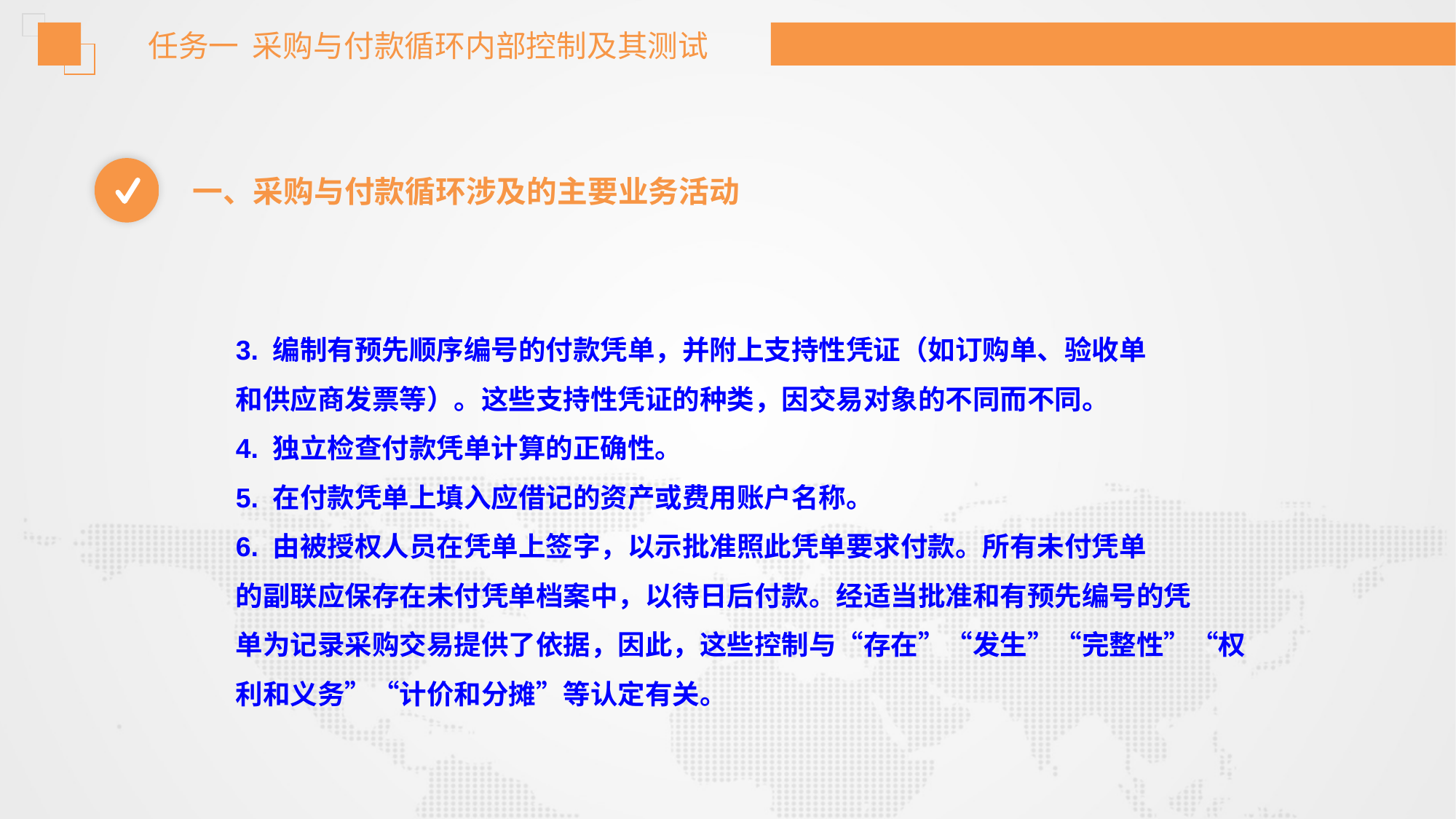

任务一  采购与付款循环内部控制及其测试

一、采购与付款循环涉及的主要业务活动
3. 编制有预先顺序编号的付款凭单，并附上支持性凭证（如订购单、验收单
和供应商发票等）。这些支持性凭证的种类，因交易对象的不同而不同。
4. 独立检查付款凭单计算的正确性。
5. 在付款凭单上填入应借记的资产或费用账户名称。
6. 由被授权人员在凭单上签字，以示批准照此凭单要求付款。所有未付凭单
的副联应保存在未付凭单档案中，以待日后付款。经适当批准和有预先编号的凭
单为记录采购交易提供了依据，因此，这些控制与“存在”“发生”“完整性”“权
利和义务”“计价和分摊”等认定有关。